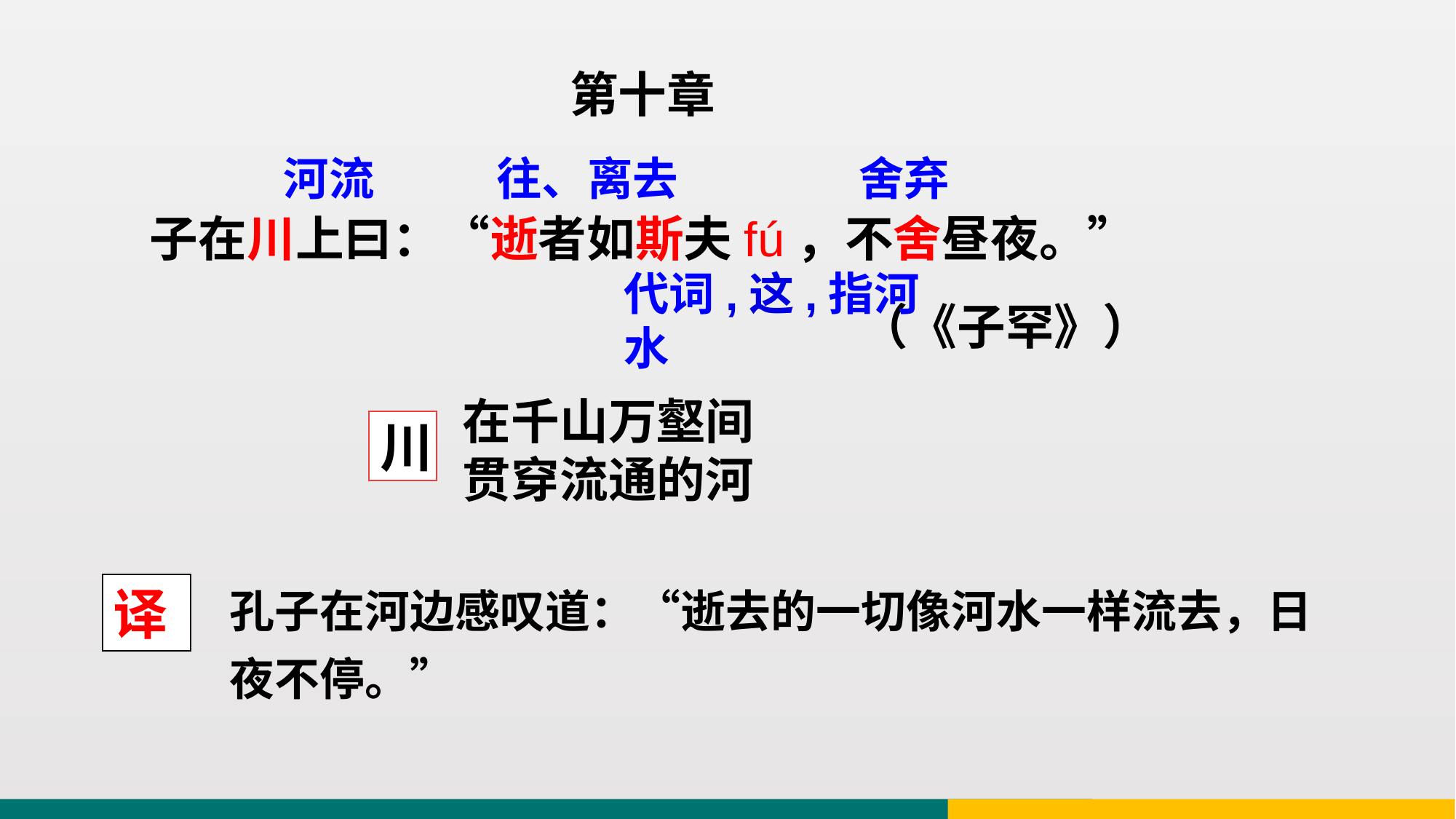

第十章
往、离去
舍弃
河流
    子在川上曰：“逝者如斯夫fú，不舍昼夜。”
                                                                    （《子罕》）
代词,这,指河水
在千山万壑间贯穿流通的河
川
孔子在河边感叹道：“逝去的一切像河水一样流去，日夜不停。”
译